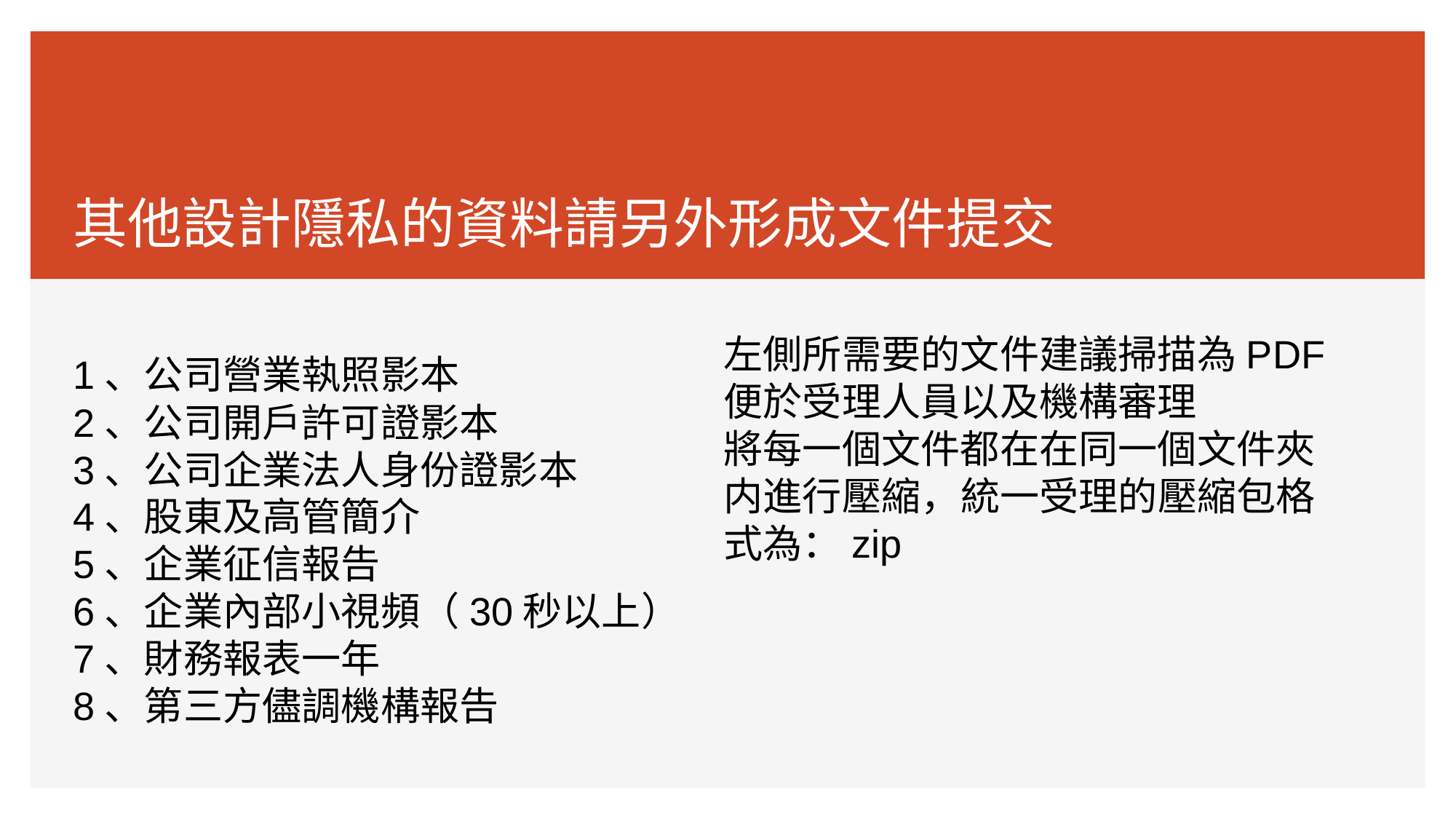

# 其他設計隱私的資料請另外形成文件提交
1、公司營業執照影本
2、公司開戶許可證影本
3、公司企業法人身份證影本
4、股東及高管簡介
5、企業征信報告
6、企業內部小視頻（30秒以上）
7、財務報表一年
8、第三方儘調機構報告
左側所需要的文件建議掃描為PDF便於受理人員以及機構審理
將每一個文件都在在同一個文件夾内進行壓縮，統一受理的壓縮包格式為：zip